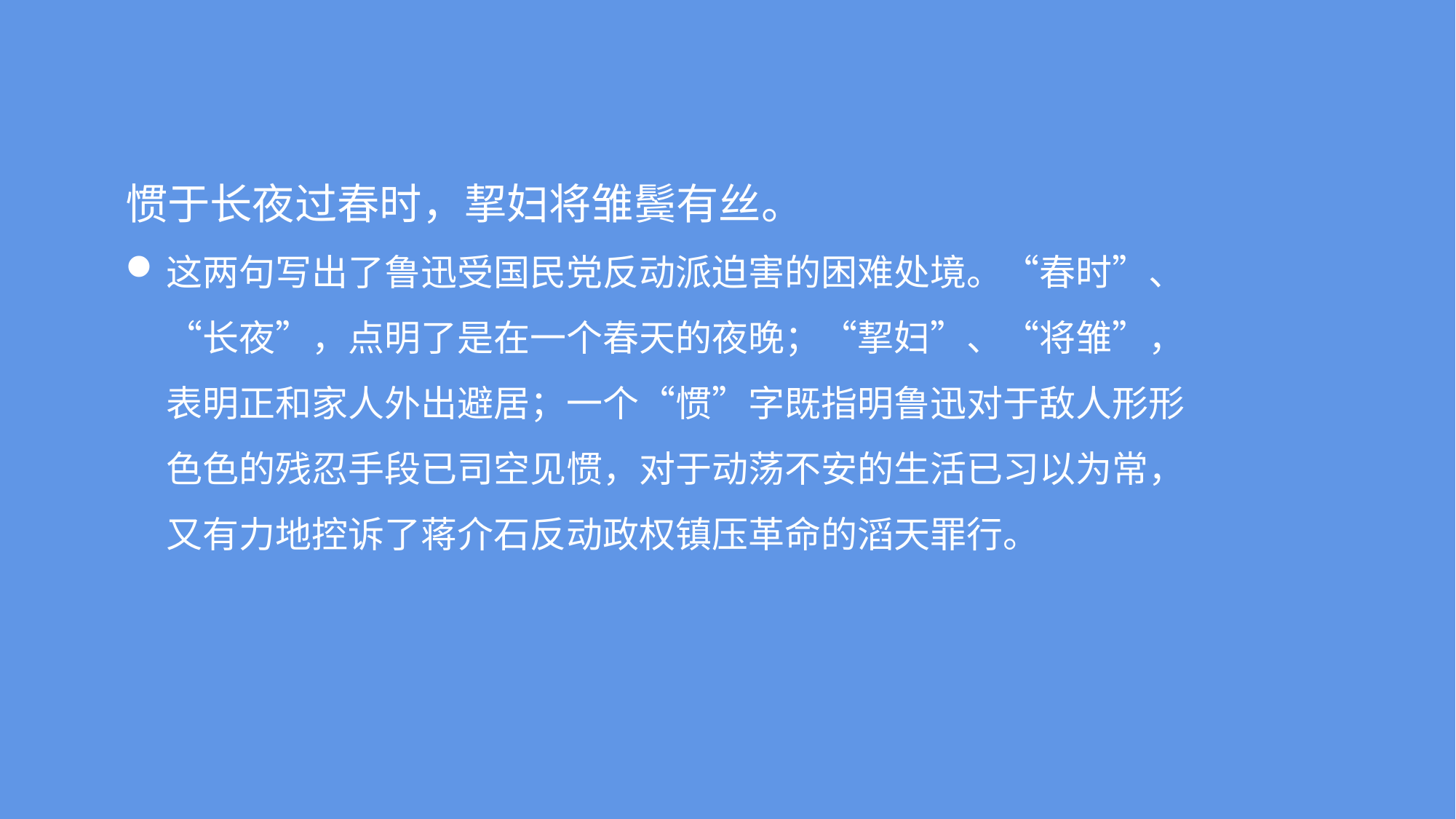

惯于长夜过春时，挈妇将雏鬓有丝。
这两句写出了鲁迅受国民党反动派迫害的困难处境。“春时”、“长夜”，点明了是在一个春天的夜晚；“挈妇”、“将雏”，表明正和家人外出避居；一个“惯”字既指明鲁迅对于敌人形形色色的残忍手段已司空见惯，对于动荡不安的生活已习以为常，又有力地控诉了蒋介石反动政权镇压革命的滔天罪行。